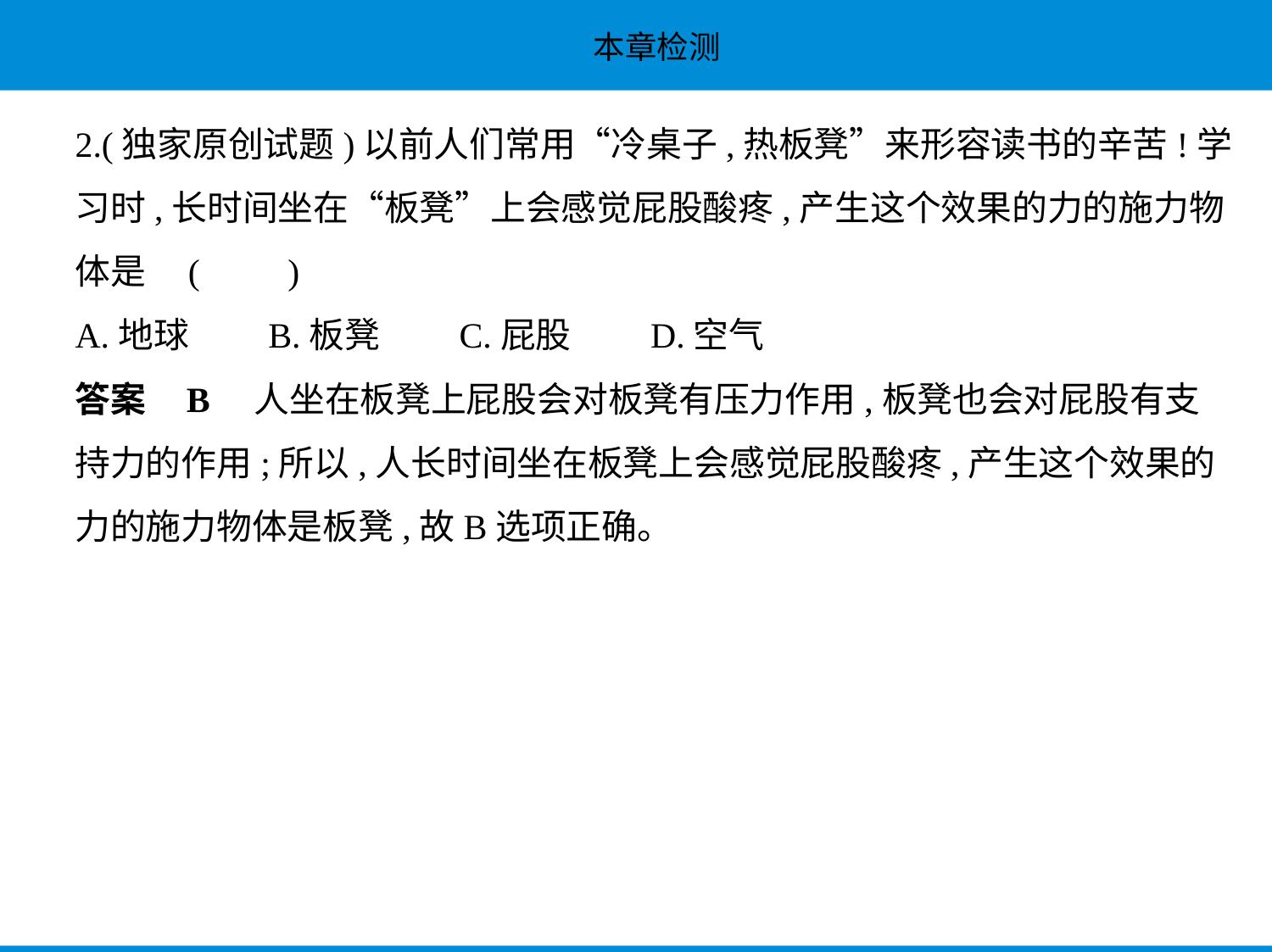

2.(独家原创试题)以前人们常用“冷桌子,热板凳”来形容读书的辛苦!学
习时,长时间坐在“板凳”上会感觉屁股酸疼,产生这个效果的力的施力物
体是 (　　)
A.地球　　B.板凳　　C.屁股　　D.空气
答案    B　人坐在板凳上屁股会对板凳有压力作用,板凳也会对屁股有支
持力的作用;所以,人长时间坐在板凳上会感觉屁股酸疼,产生这个效果的
力的施力物体是板凳,故B选项正确。